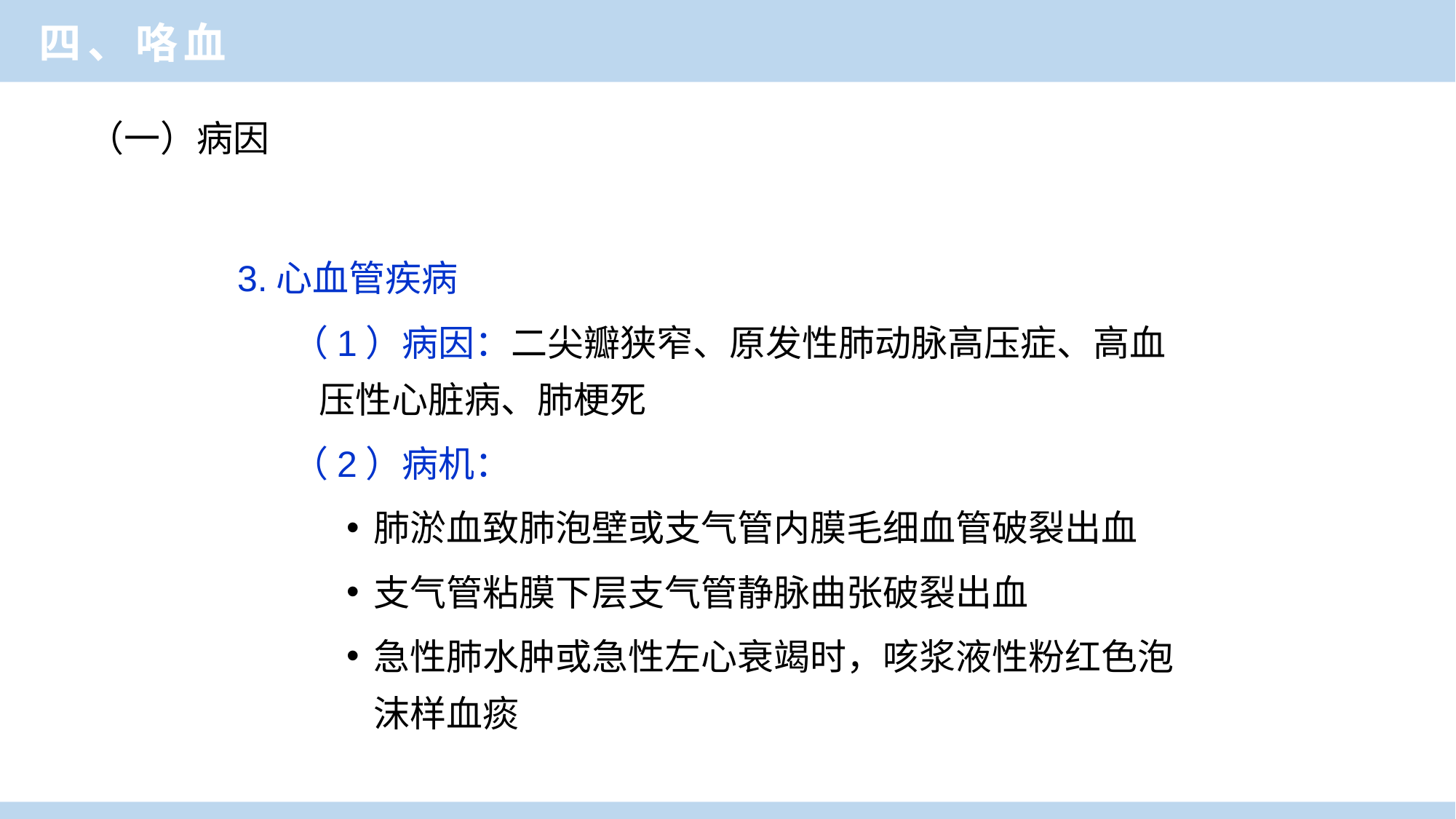

四、咯血
（一）病因

3.心血管疾病
（1）病因：二尖瓣狭窄、原发性肺动脉高压症、高血压性心脏病、肺梗死
（2）病机：
肺淤血致肺泡壁或支气管内膜毛细血管破裂出血
支气管粘膜下层支气管静脉曲张破裂出血
急性肺水肿或急性左心衰竭时，咳浆液性粉红色泡沫样血痰